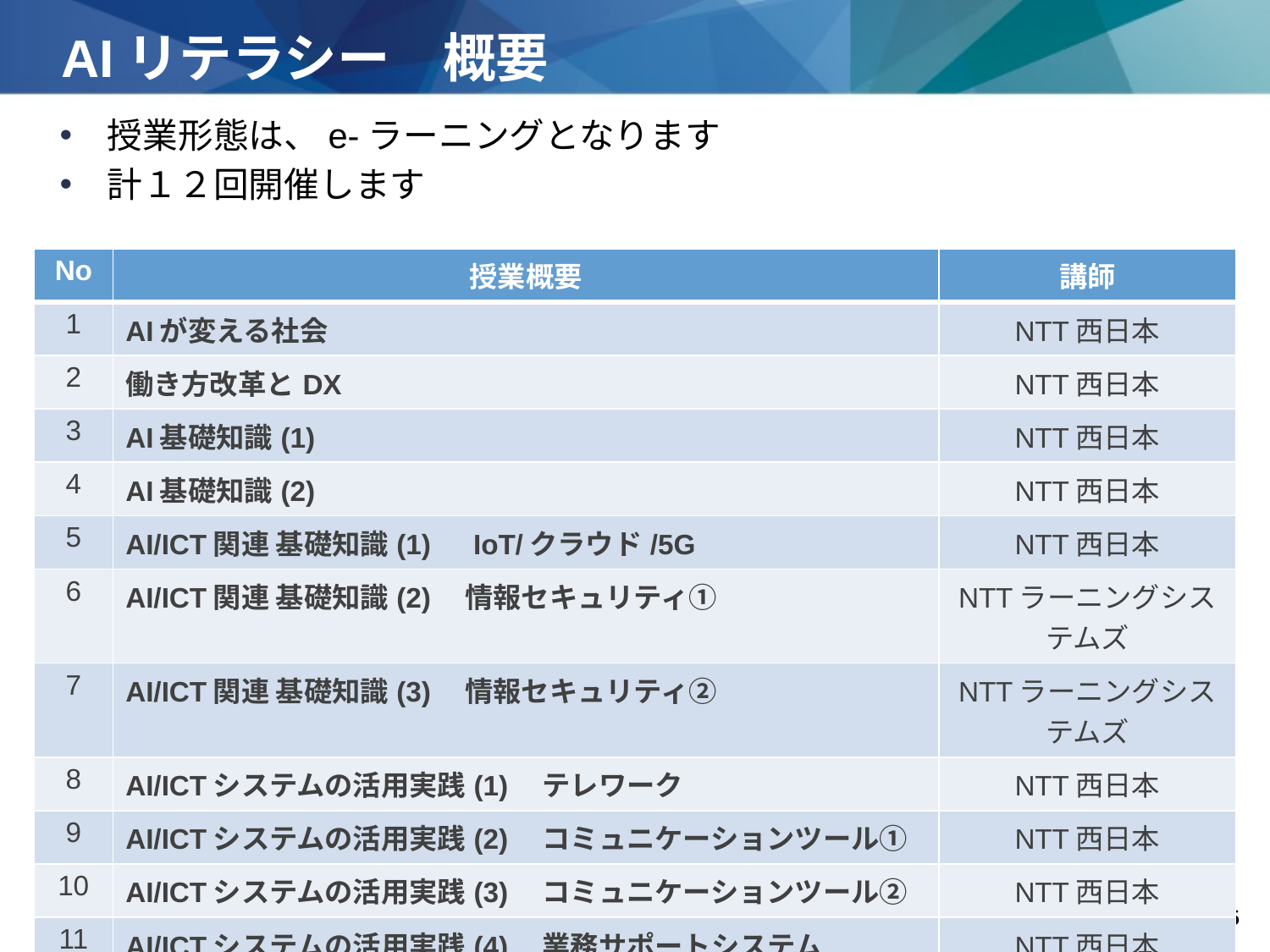

# AIリテラシー　概要
授業形態は、e-ラーニングとなります
計１２回開催します
| No | 授業概要 | 講師 |
| --- | --- | --- |
| 1 | AIが変える社会 | NTT西日本 |
| 2 | 働き方改革とDX | NTT西日本 |
| 3 | AI基礎知識(1) | NTT西日本 |
| 4 | AI基礎知識(2) | NTT西日本 |
| 5 | AI/ICT関連 基礎知識(1)　IoT/クラウド/5G | NTT西日本 |
| 6 | AI/ICT関連 基礎知識(2)　情報セキュリティ① | NTTラーニングシステムズ |
| 7 | AI/ICT関連 基礎知識(3)　情報セキュリティ② | NTTラーニングシステムズ |
| 8 | AI/ICTシステムの活用実践(1)　テレワーク | NTT西日本 |
| 9 | AI/ICTシステムの活用実践(2)　コミュニケーションツール① | NTT西日本 |
| 10 | AI/ICTシステムの活用実践(3)　コミュニケーションツール② | NTT西日本 |
| 11 | AI/ICTシステムの活用実践(4)　業務サポートシステム | NTT西日本 |
| 12 | AI/ICTシステムの活用実践(5)　総務、人事、経理系システム | NTT西日本 |